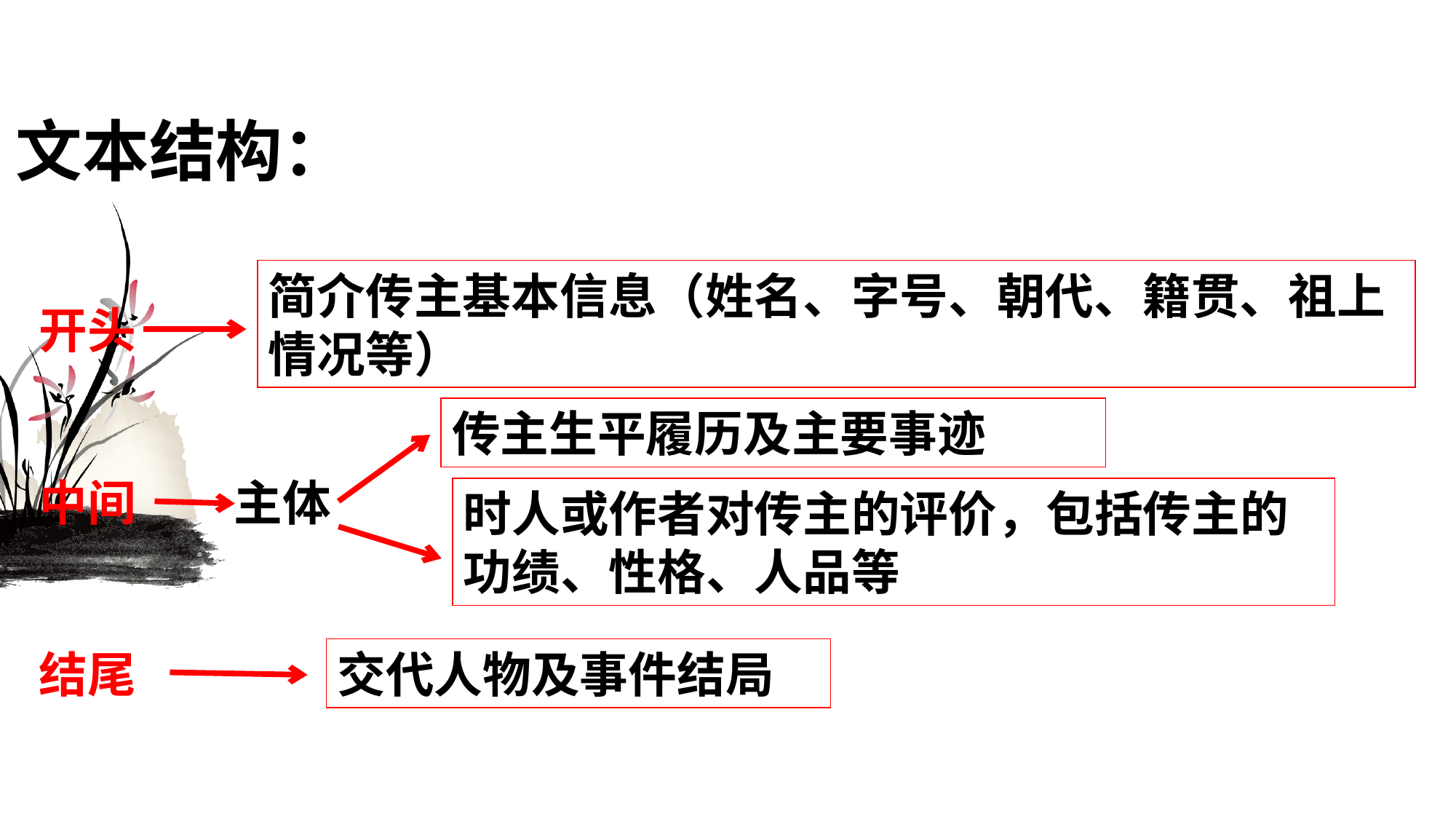

文本结构：
简介传主基本信息（姓名、字号、朝代、籍贯、祖上情况等）
开头
传主生平履历及主要事迹
中间
主体
时人或作者对传主的评价，包括传主的功绩、性格、人品等
结尾
交代人物及事件结局